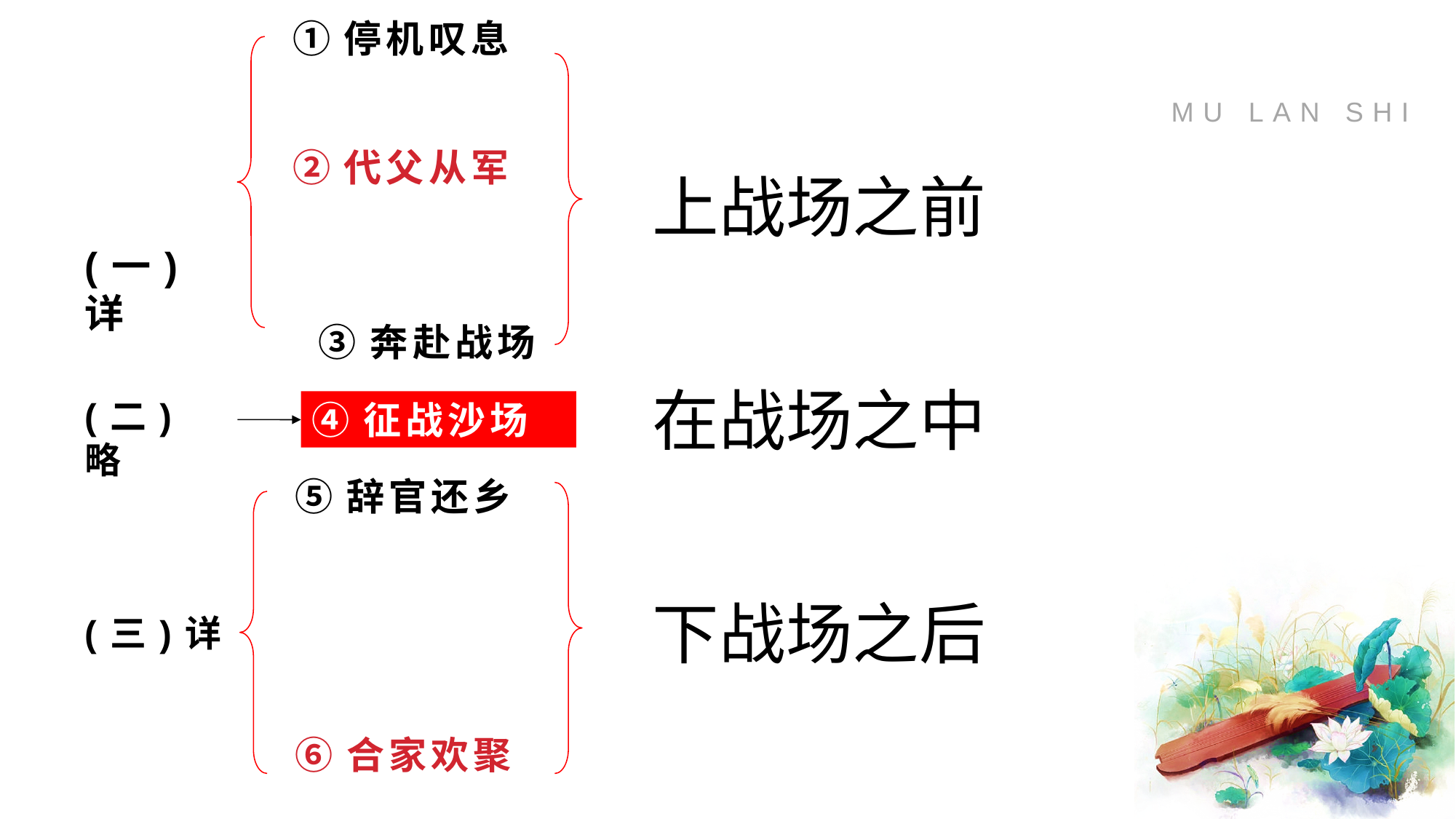

①停机叹息

②代父从军

                      ③奔赴战场

(一) 详

上战场之前
在战场之中
(二)略
④征战沙场

⑤辞官还乡

⑥合家欢聚

下战场之后
(三)详